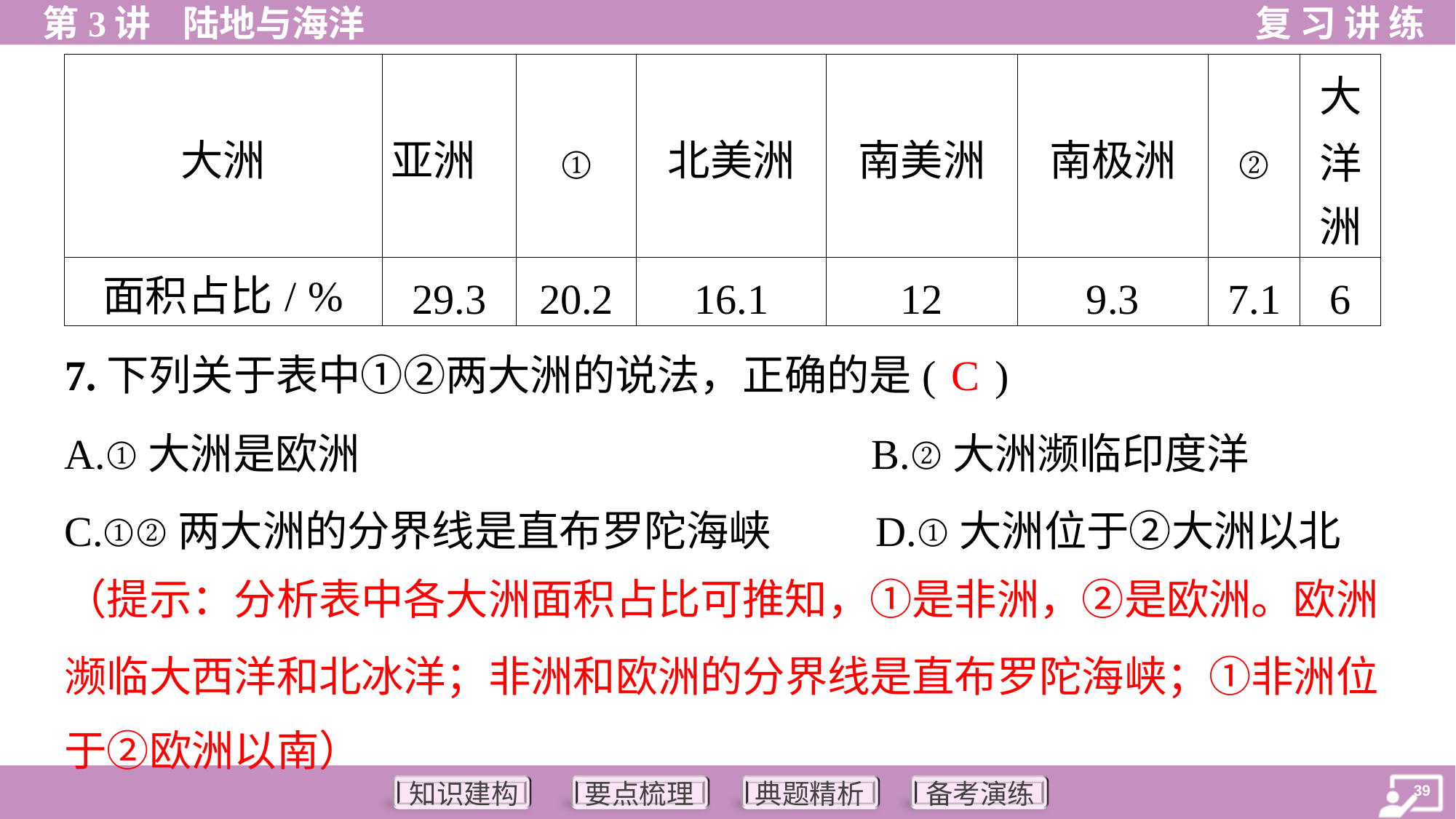

| 大洲 | 亚洲 | ① | 北美洲 | 南美洲 | 南极洲 | ② | 大 洋 洲 |
| --- | --- | --- | --- | --- | --- | --- | --- |
| 面积占比/ % | 29.3 | 20.2 | 16.1 | 12 | 9.3 | 7.1 | 6 |
C
7.下列关于表中①②两大洲的说法，正确的是(     )
A.①大洲是欧洲                                                     B.②大洲濒临印度洋
C.①②两大洲的分界线是直布罗陀海峡          D.①大洲位于②大洲以北
（提示：分析表中各大洲面积占比可推知，①是非洲，②是欧洲。欧洲
濒临大西洋和北冰洋；非洲和欧洲的分界线是直布罗陀海峡；①非洲位
于②欧洲以南）